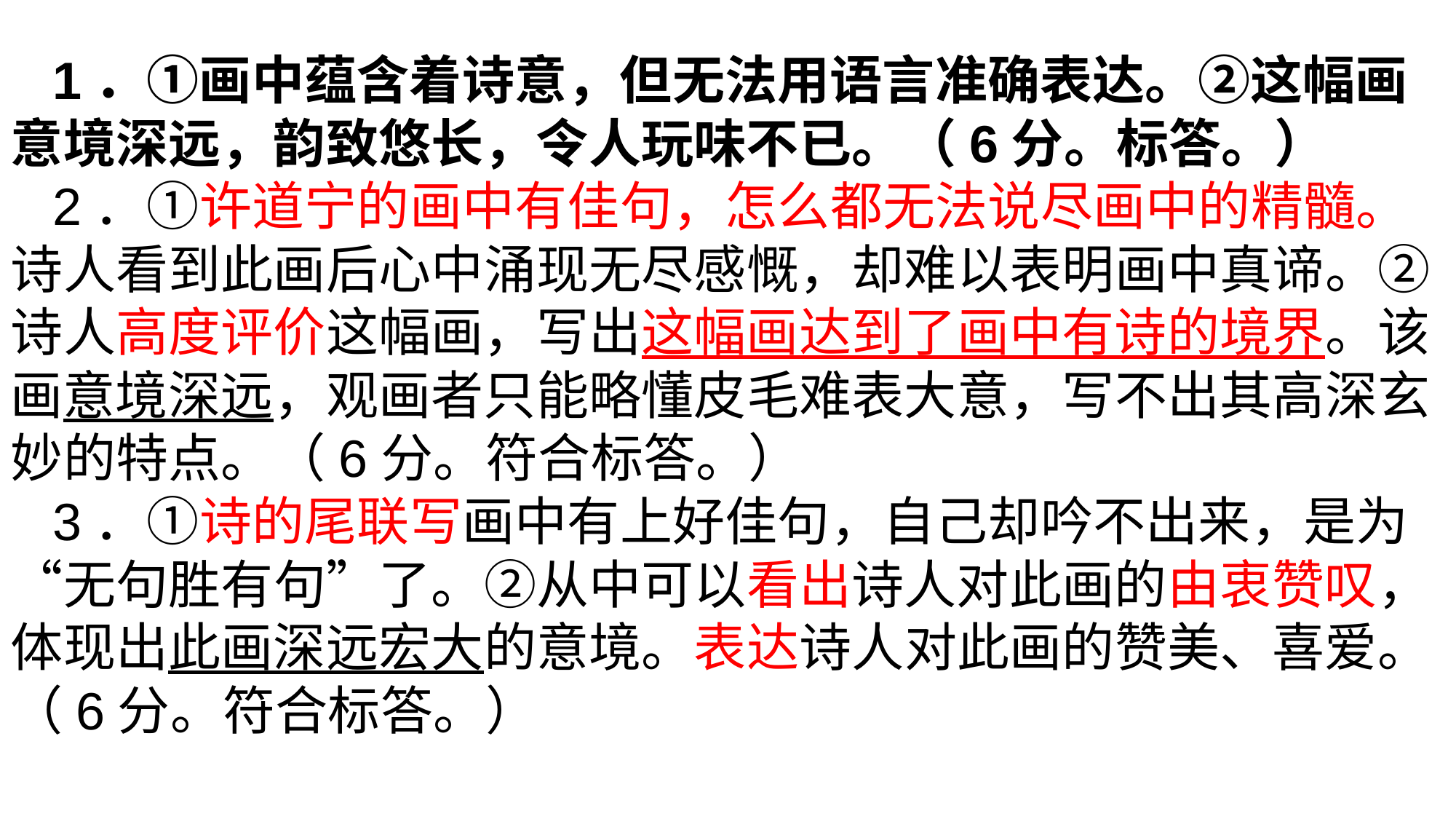

1．①画中蕴含着诗意，但无法用语言准确表达。②这幅画意境深远，韵致悠长，令人玩味不已。（6分。标答。）
2．①许道宁的画中有佳句，怎么都无法说尽画中的精髓。诗人看到此画后心中涌现无尽感慨，却难以表明画中真谛。②诗人高度评价这幅画，写出这幅画达到了画中有诗的境界。该画意境深远，观画者只能略懂皮毛难表大意，写不出其高深玄妙的特点。（6分。符合标答。）
3．①诗的尾联写画中有上好佳句，自己却吟不出来，是为“无句胜有句”了。②从中可以看出诗人对此画的由衷赞叹，体现出此画深远宏大的意境。表达诗人对此画的赞美、喜爱。（6分。符合标答。）